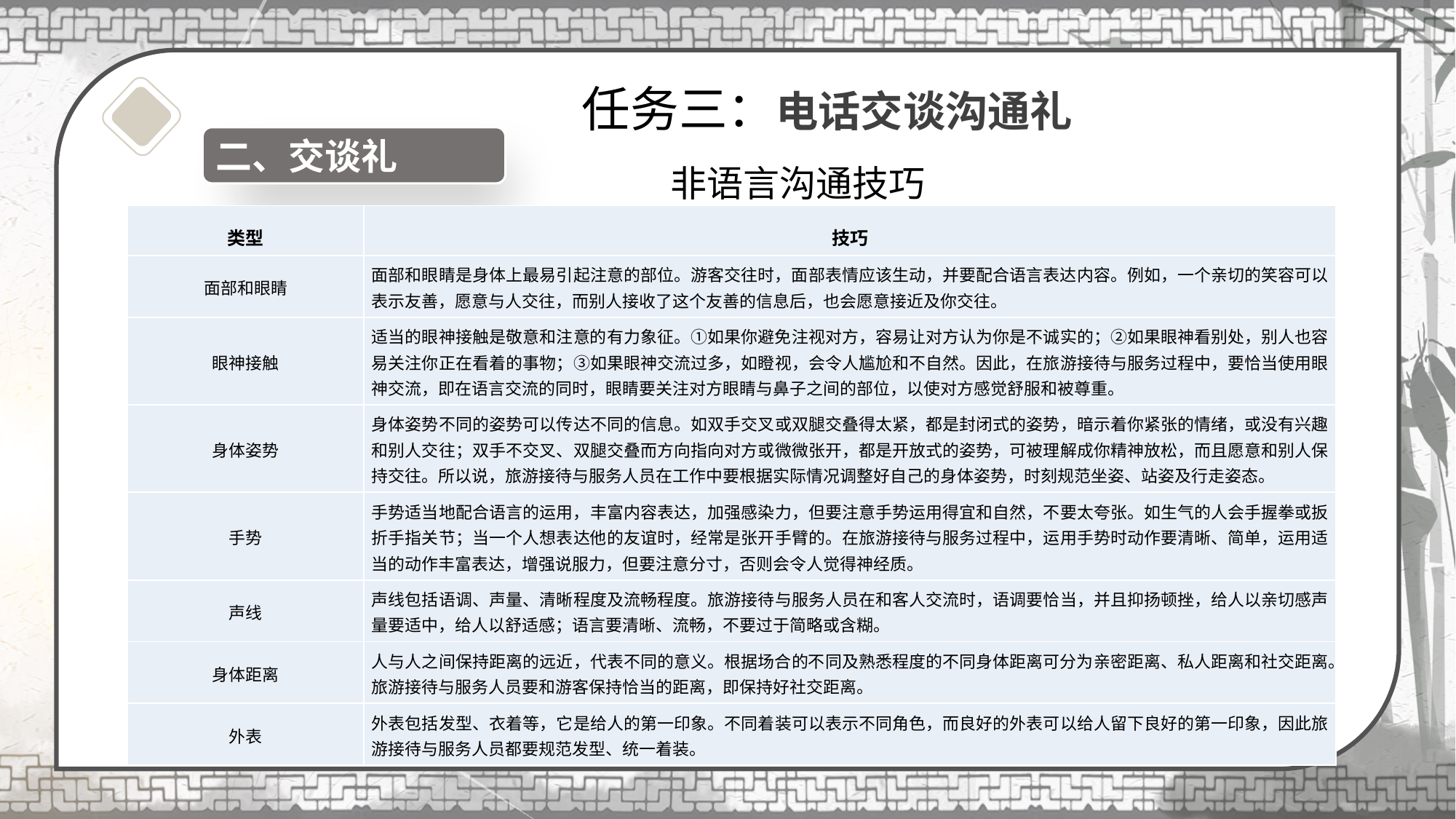

任务三：电话交谈沟通礼
二、交谈礼
非语言沟通技巧
| 类型 | 技巧 |
| --- | --- |
| 面部和眼睛 | 面部和眼睛是身体上最易引起注意的部位。游客交往时，面部表情应该生动，并要配合语言表达内容。例如，一个亲切的笑容可以表示友善，愿意与人交往，而别人接收了这个友善的信息后，也会愿意接近及你交往。 |
| 眼神接触 | 适当的眼神接触是敬意和注意的有力象征。①如果你避免注视对方，容易让对方认为你是不诚实的；②如果眼神看别处，别人也容易关注你正在看着的事物；③如果眼神交流过多，如瞪视，会令人尴尬和不自然。因此，在旅游接待与服务过程中，要恰当使用眼神交流，即在语言交流的同时，眼睛要关注对方眼睛与鼻子之间的部位，以使对方感觉舒服和被尊重。 |
| 身体姿势 | 身体姿势不同的姿势可以传达不同的信息。如双手交叉或双腿交叠得太紧，都是封闭式的姿势，暗示着你紧张的情绪，或没有兴趣和别人交往；双手不交叉、双腿交叠而方向指向对方或微微张开，都是开放式的姿势，可被理解成你精神放松，而且愿意和别人保持交往。所以说，旅游接待与服务人员在工作中要根据实际情况调整好自己的身体姿势，时刻规范坐姿、站姿及行走姿态。 |
| 手势 | 手势适当地配合语言的运用，丰富内容表达，加强感染力，但要注意手势运用得宜和自然，不要太夸张。如生气的人会手握拳或扳折手指关节；当一个人想表达他的友谊时，经常是张开手臂的。在旅游接待与服务过程中，运用手势时动作要清晰、简单，运用适当的动作丰富表达，增强说服力，但要注意分寸，否则会令人觉得神经质。 |
| 声线 | 声线包括语调、声量、清晰程度及流畅程度。旅游接待与服务人员在和客人交流时，语调要恰当，并且抑扬顿挫，给人以亲切感声量要适中，给人以舒适感；语言要清晰、流畅，不要过于简略或含糊。 |
| 身体距离 | 人与人之间保持距离的远近，代表不同的意义。根据场合的不同及熟悉程度的不同身体距离可分为亲密距离、私人距离和社交距离。旅游接待与服务人员要和游客保持恰当的距离，即保持好社交距离。 |
| 外表 | 外表包括发型、衣着等，它是给人的第一印象。不同着装可以表示不同角色，而良好的外表可以给人留下良好的第一印象，因此旅游接待与服务人员都要规范发型、统一着装。 |